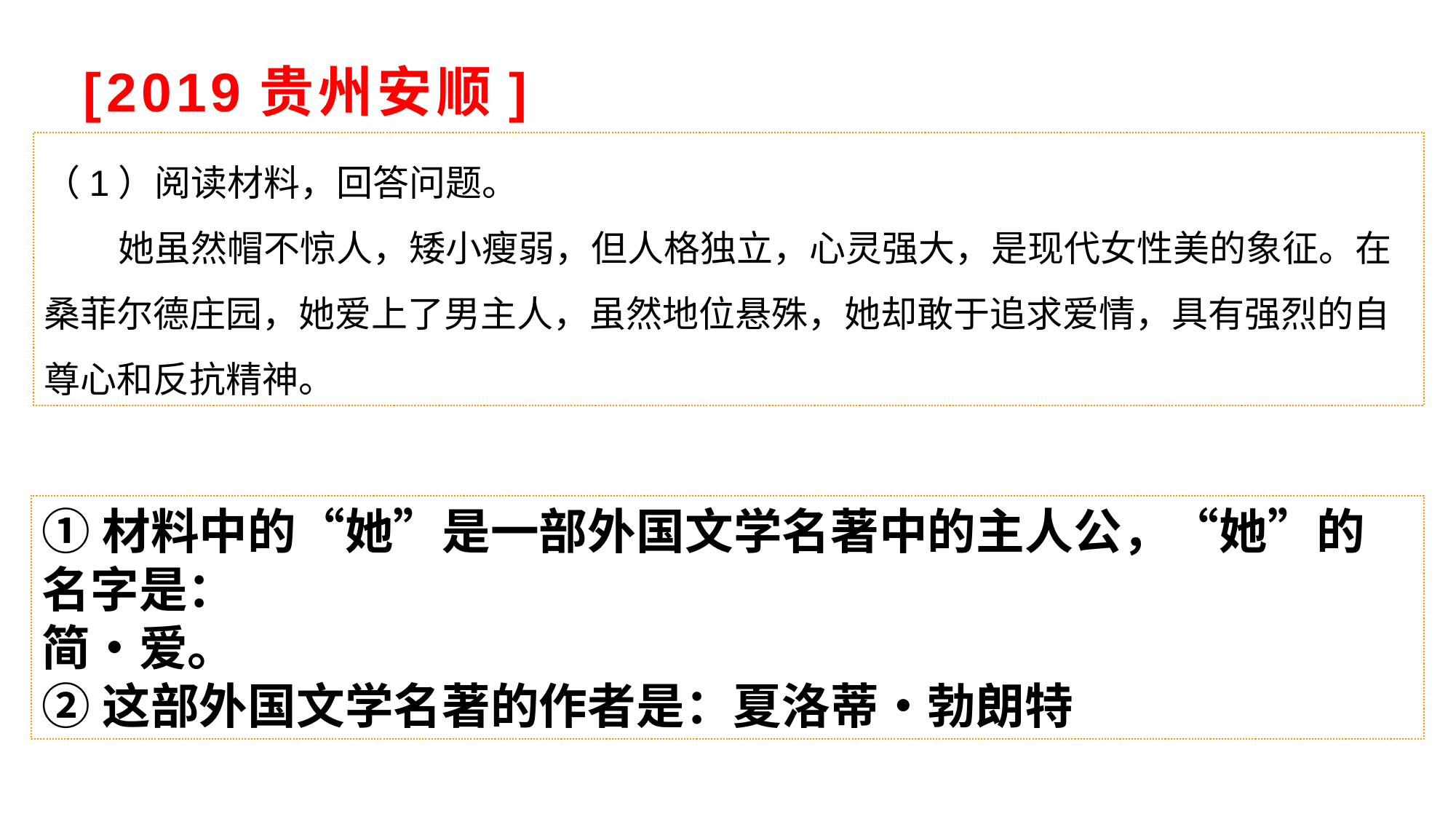

# [2019贵州安顺]
（1）阅读材料，回答问题。
        她虽然帽不惊人，矮小瘦弱，但人格独立，心灵强大，是现代女性美的象征。在桑菲尔德庄园，她爱上了男主人，虽然地位悬殊，她却敢于追求爱情，具有强烈的自尊心和反抗精神。
①材料中的“她”是一部外国文学名著中的主人公，“她”的名字是：
简•爱。
②这部外国文学名著的作者是：夏洛蒂•勃朗特